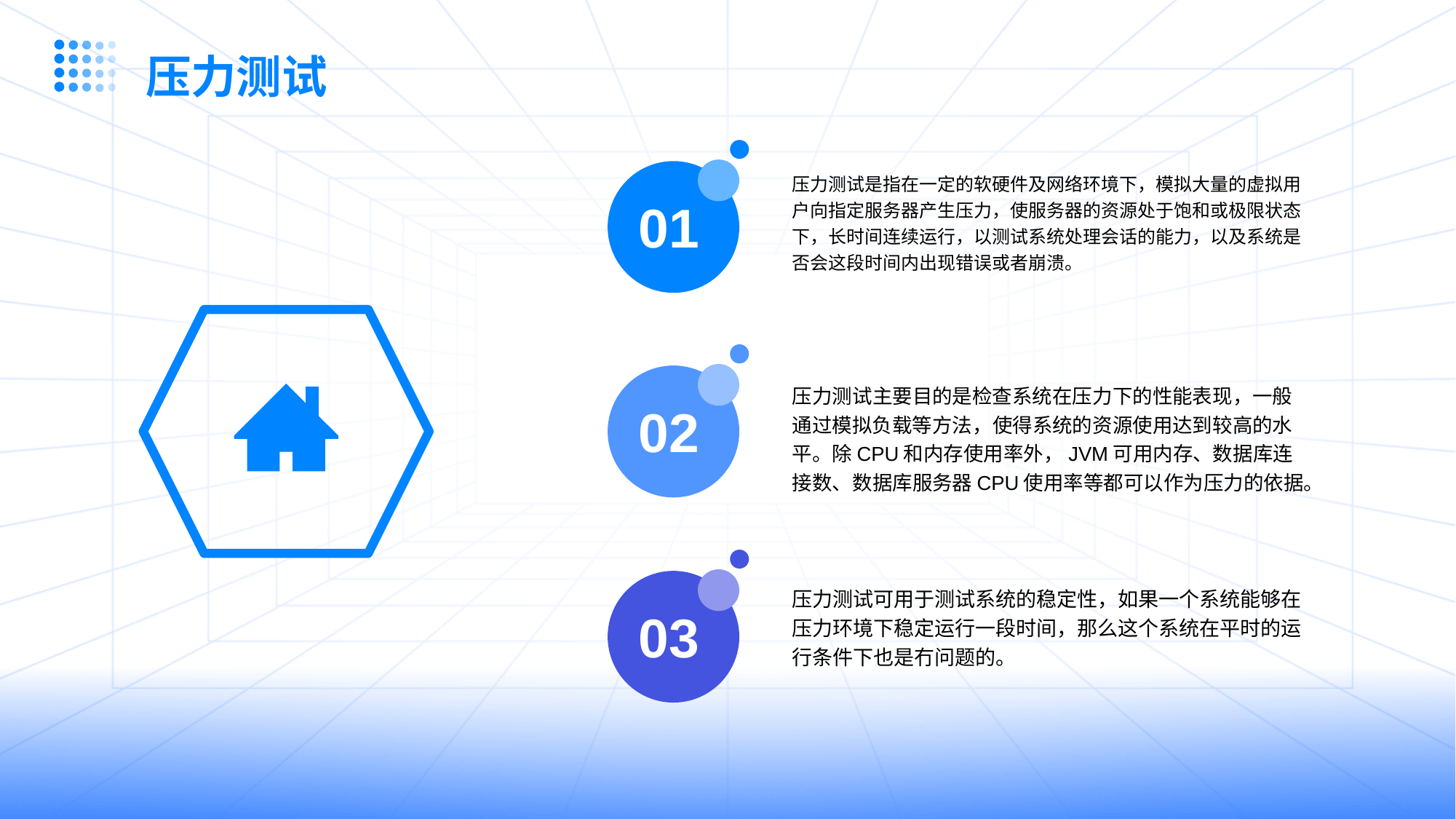

压力测试

压力测试是指在一定的软硬件及网络环境下，模拟大量的虚拟用户向指定服务器产生压力，使服务器的资源处于饱和或极限状态下，长时间连续运行，以测试系统处理会话的能力，以及系统是否会这段时间内出现错误或者崩溃。

01

压力测试主要目的是检查系统在压力下的性能表现，一般通过模拟负载等方法，使得系统的资源使用达到较高的水平。除CPU和内存使用率外，JVM可用内存、数据库连接数、数据库服务器CPU使用率等都可以作为压力的依据。

02

压力测试可用于测试系统的稳定性，如果一个系统能够在压力环境下稳定运行一段时间，那么这个系统在平时的运行条件下也是冇问题的。

03